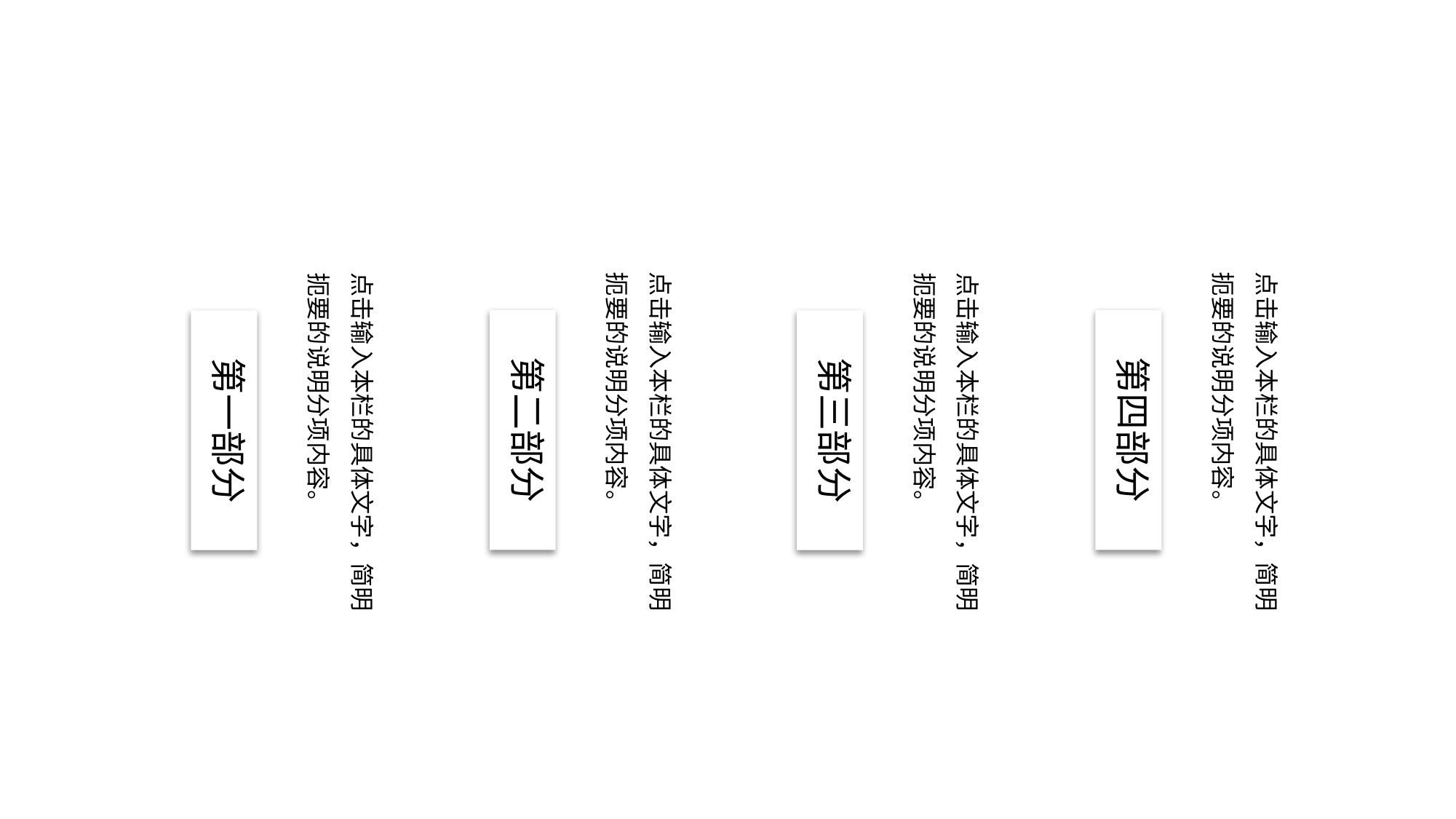

点击输入本栏的具体文字，简明扼要的说明分项内容。
点击输入本栏的具体文字，简明扼要的说明分项内容。
点击输入本栏的具体文字，简明扼要的说明分项内容。
点击输入本栏的具体文字，简明扼要的说明分项内容。
第二部分
第四部分
第一部分
第三部分